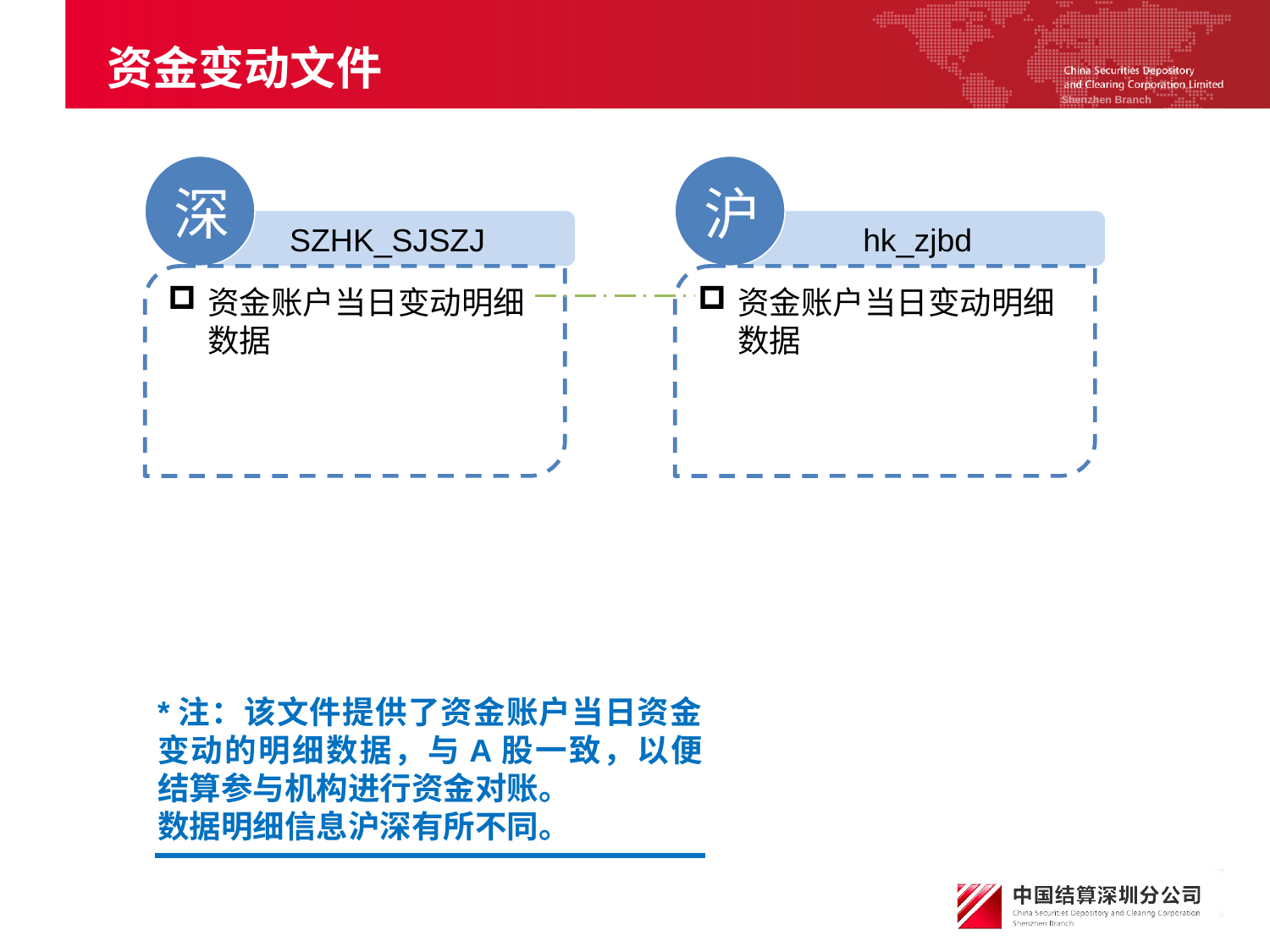

# 资金变动文件
深
SZHK_SJSZJ
资金账户当日变动明细数据
沪
hk_zjbd
资金账户当日变动明细数据
*注：该文件提供了资金账户当日资金变动的明细数据，与A股一致，以便结算参与机构进行资金对账。
数据明细信息沪深有所不同。